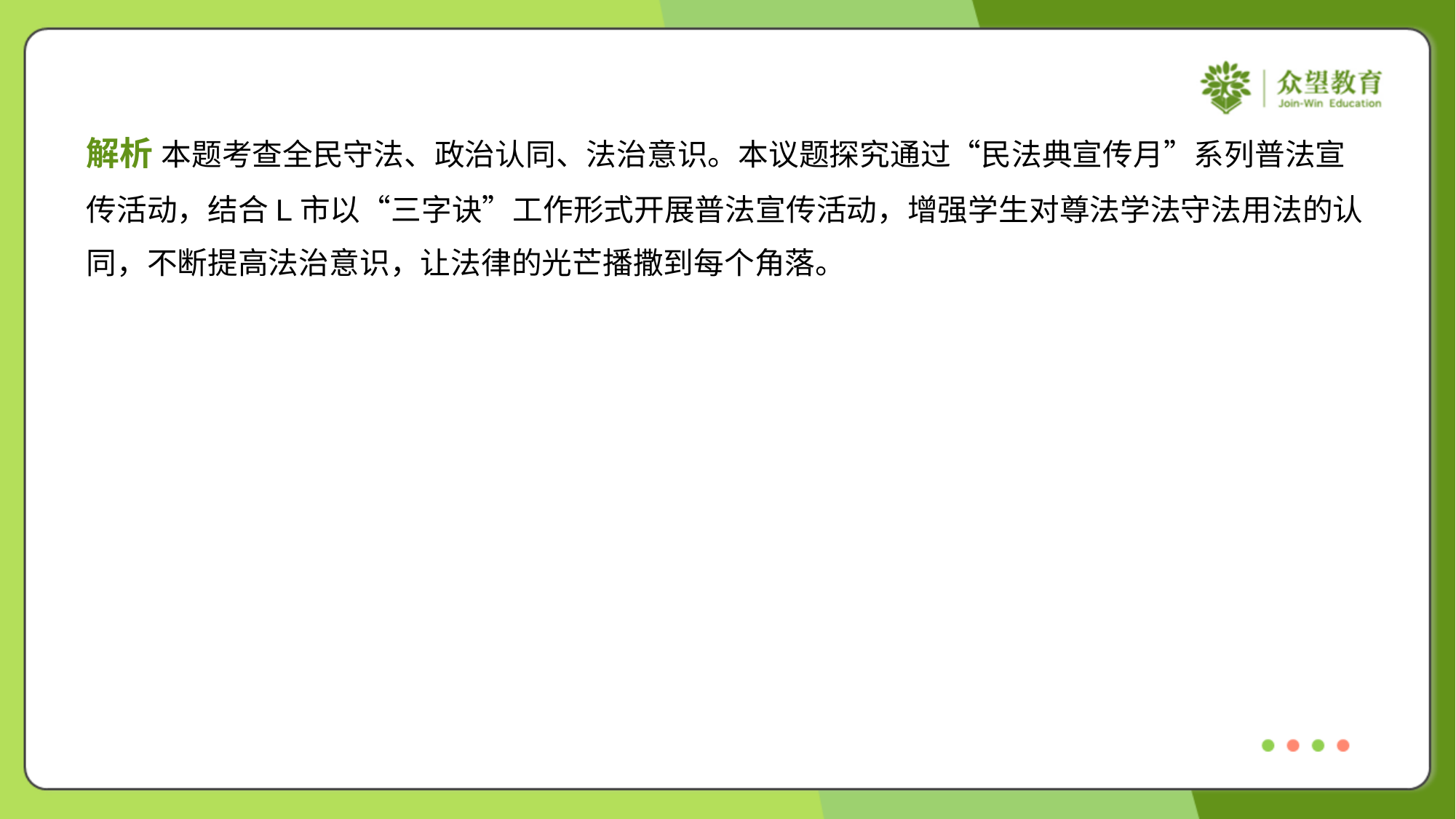

解析 本题考查全民守法、政治认同、法治意识。本议题探究通过“民法典宣传月”系列普法宣
传活动，结合L市以“三字诀”工作形式开展普法宣传活动，增强学生对尊法学法守法用法的认
同，不断提高法治意识，让法律的光芒播撒到每个角落。